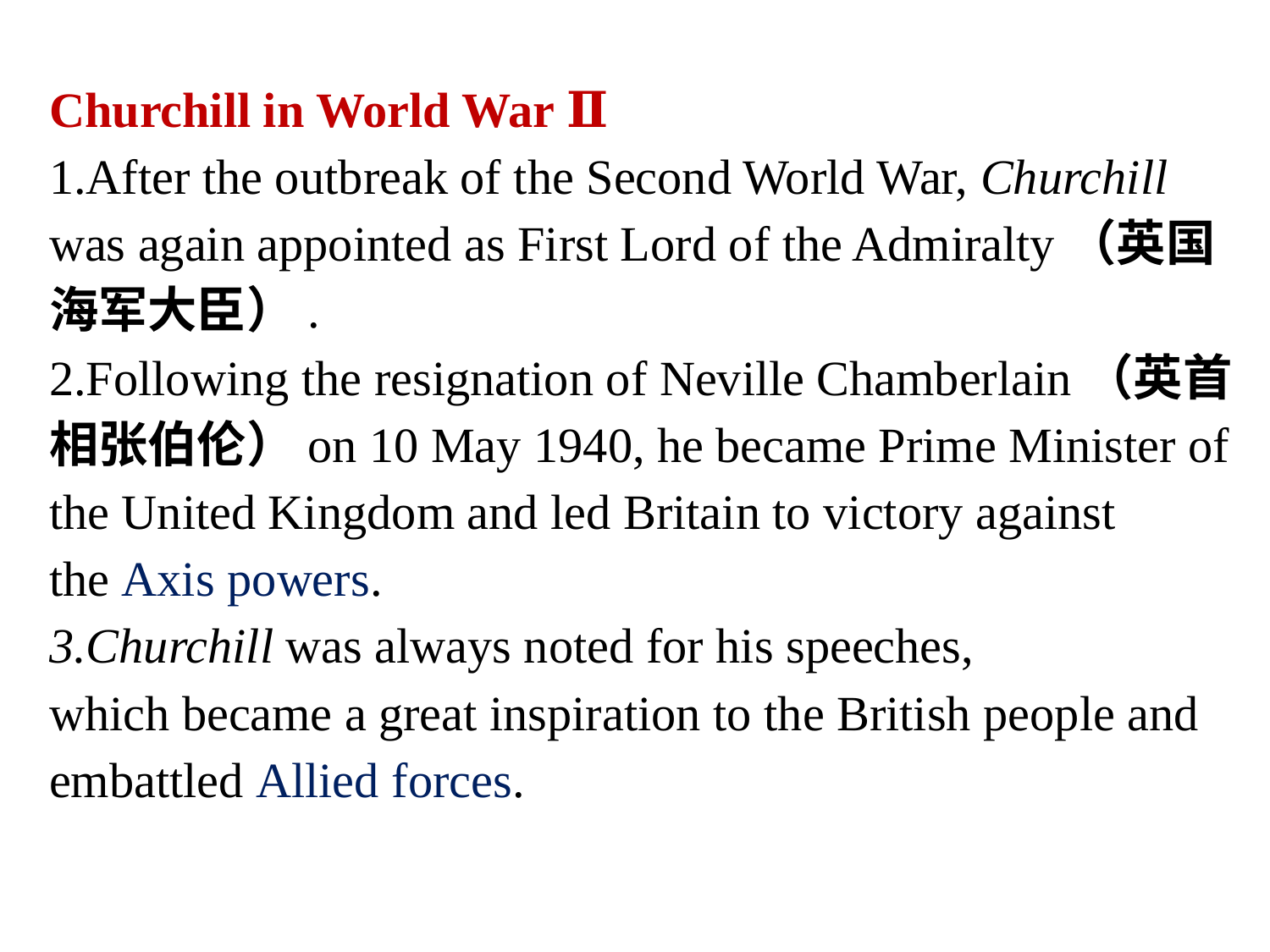

Churchill in World War Ⅱ
1.After the outbreak of the Second World War, Churchill was again appointed as First Lord of the Admiralty（英国海军大臣）.
2.Following the resignation of Neville Chamberlain（英首相张伯伦）on 10 May 1940, he became Prime Minister of
the United Kingdom and led Britain to victory against
the Axis powers.
3.Churchill was always noted for his speeches,
which became a great inspiration to the British people and embattled Allied forces.